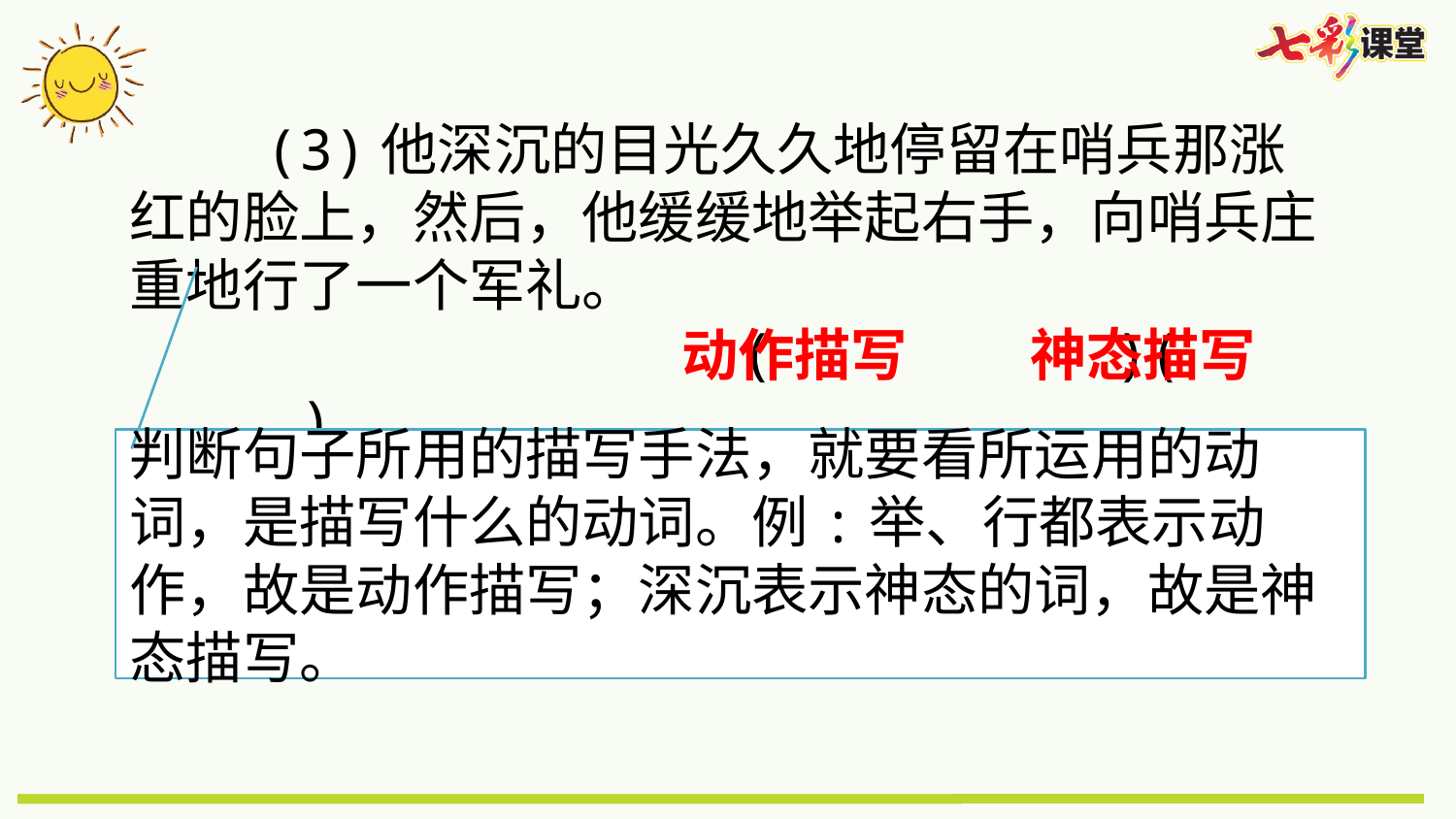

(3)他深沉的目光久久地停留在哨兵那涨红的脸上，然后，他缓缓地举起右手，向哨兵庄重地行了一个军礼。
                  (          )(          )
动作描写
神态描写
判断句子所用的描写手法，就要看所运用的动词，是描写什么的动词。例:举、行都表示动作，故是动作描写；深沉表示神态的词，故是神态描写。